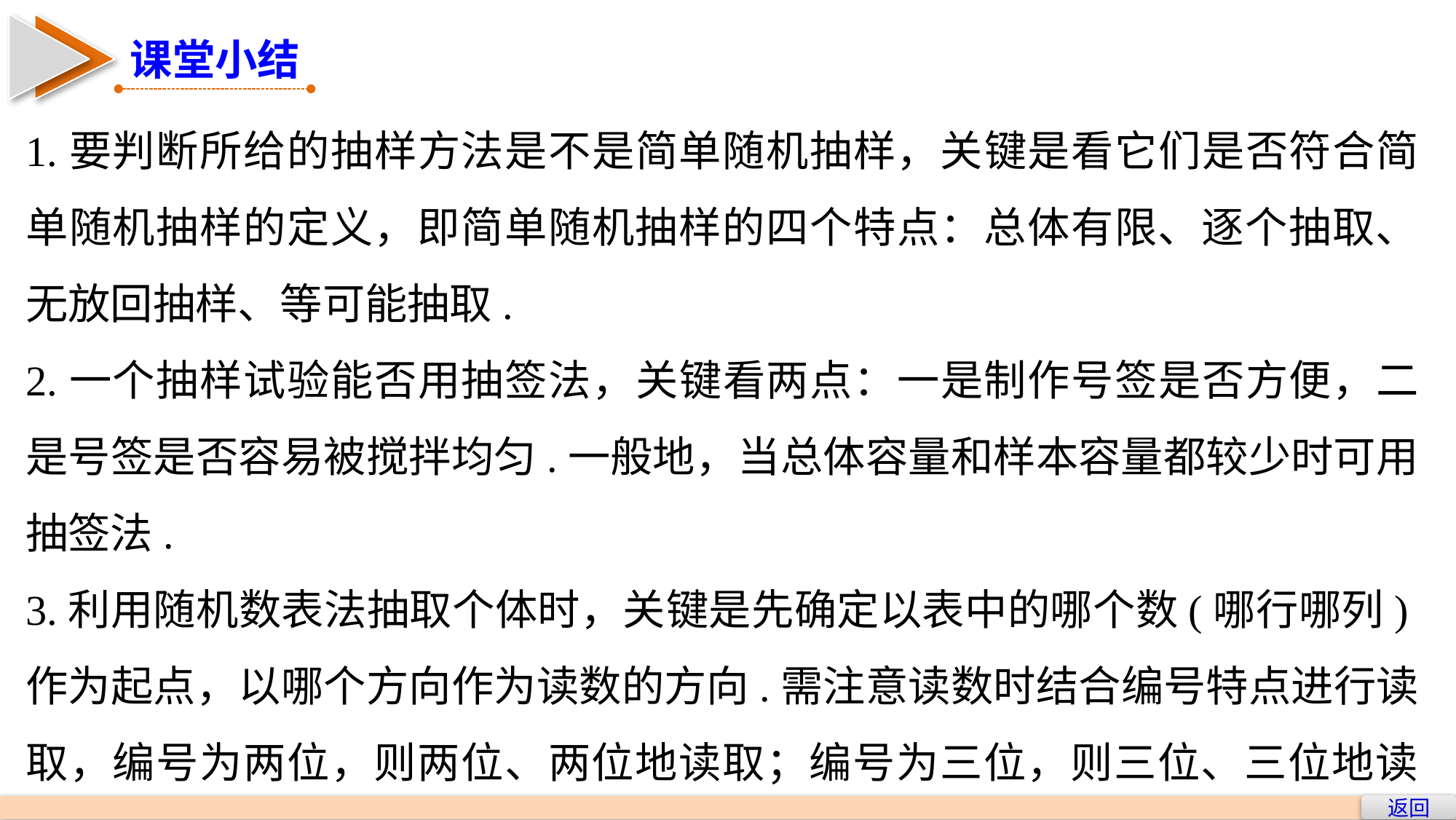

课堂小结
1.要判断所给的抽样方法是不是简单随机抽样，关键是看它们是否符合简单随机抽样的定义，即简单随机抽样的四个特点：总体有限、逐个抽取、无放回抽样、等可能抽取.
2.一个抽样试验能否用抽签法，关键看两点：一是制作号签是否方便，二是号签是否容易被搅拌均匀.一般地，当总体容量和样本容量都较少时可用抽签法.
3.利用随机数表法抽取个体时，关键是先确定以表中的哪个数(哪行哪列)作为起点，以哪个方向作为读数的方向.需注意读数时结合编号特点进行读取，编号为两位，则两位、两位地读取；编号为三位，则三位、三位地读取.
返回